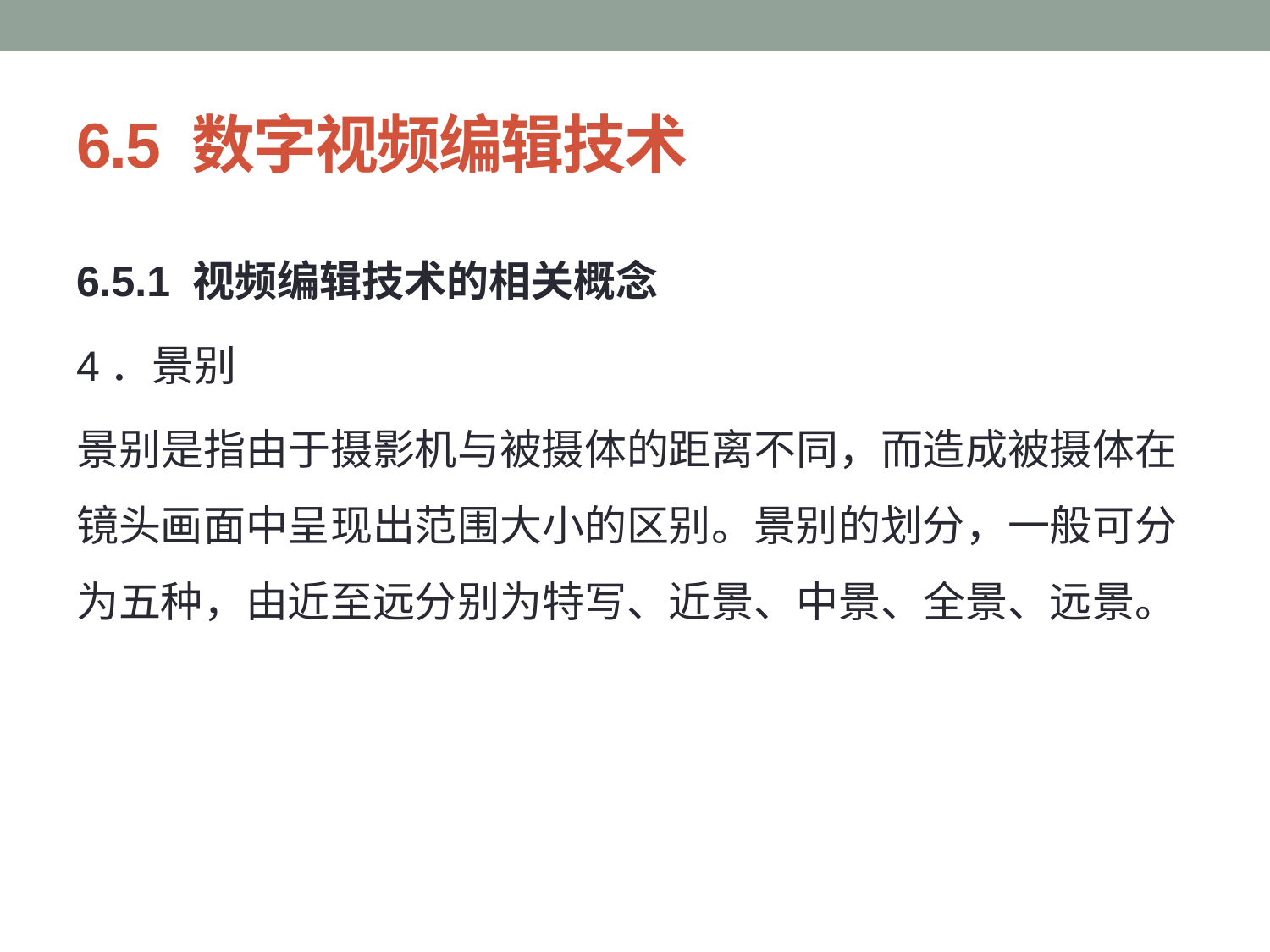

# 6.5 数字视频编辑技术
6.5.1 视频编辑技术的相关概念
4．景别
景别是指由于摄影机与被摄体的距离不同，而造成被摄体在镜头画面中呈现出范围大小的区别。景别的划分，一般可分为五种，由近至远分别为特写、近景、中景、全景、远景。